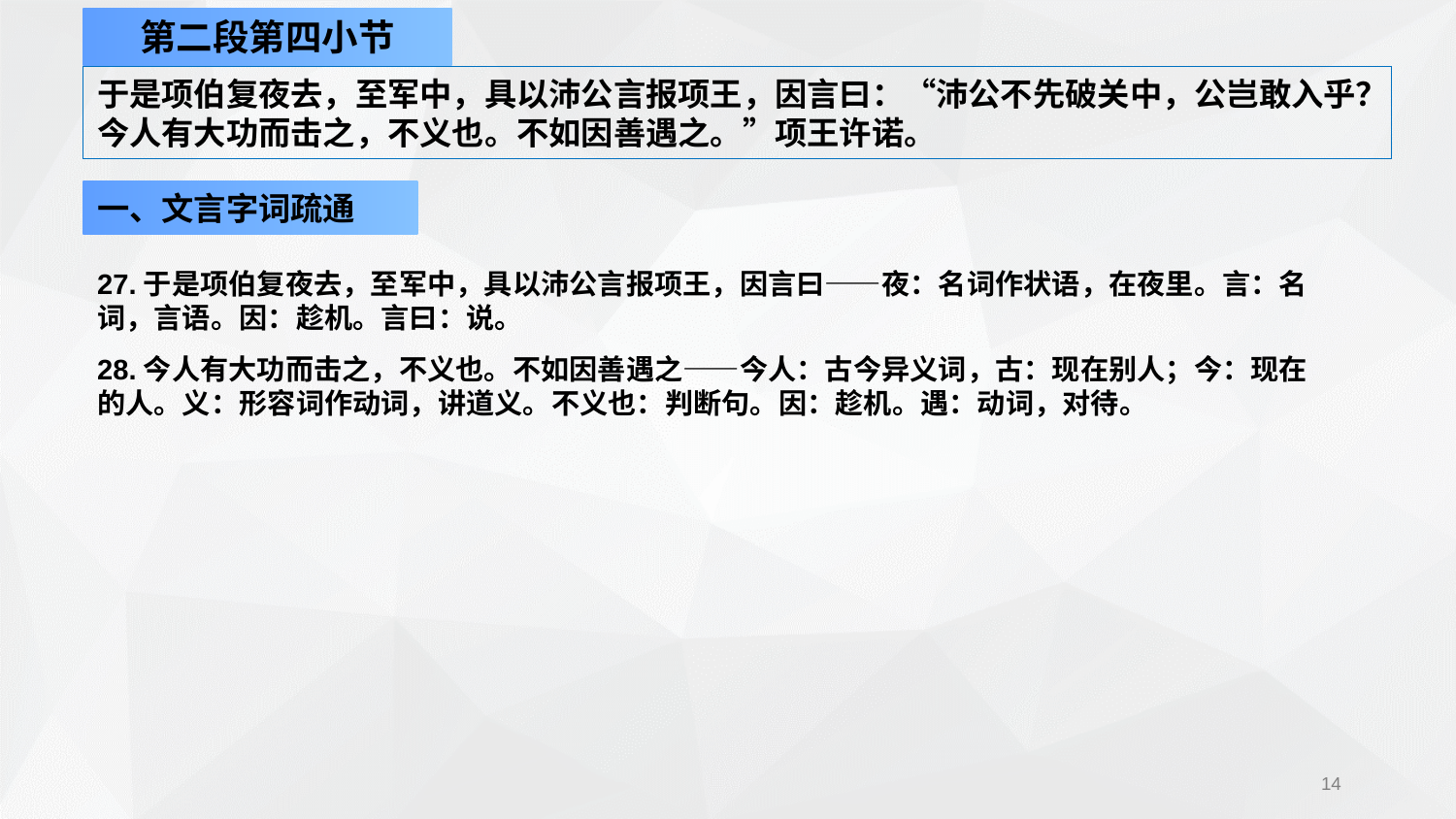

第二段第四小节
于是项伯复夜去，至军中，具以沛公言报项王，因言曰：“沛公不先破关中，公岂敢入乎？今人有大功而击之，不义也。不如因善遇之。”项王许诺。
一、文言字词疏通
27.于是项伯复夜去，至军中，具以沛公言报项王，因言曰——夜：名词作状语，在夜里。言：名词，言语。因：趁机。言曰：说。
28.今人有大功而击之，不义也。不如因善遇之——今人：古今异义词，古：现在别人；今：现在的人。义：形容词作动词，讲道义。不义也：判断句。因：趁机。遇：动词，对待。
14